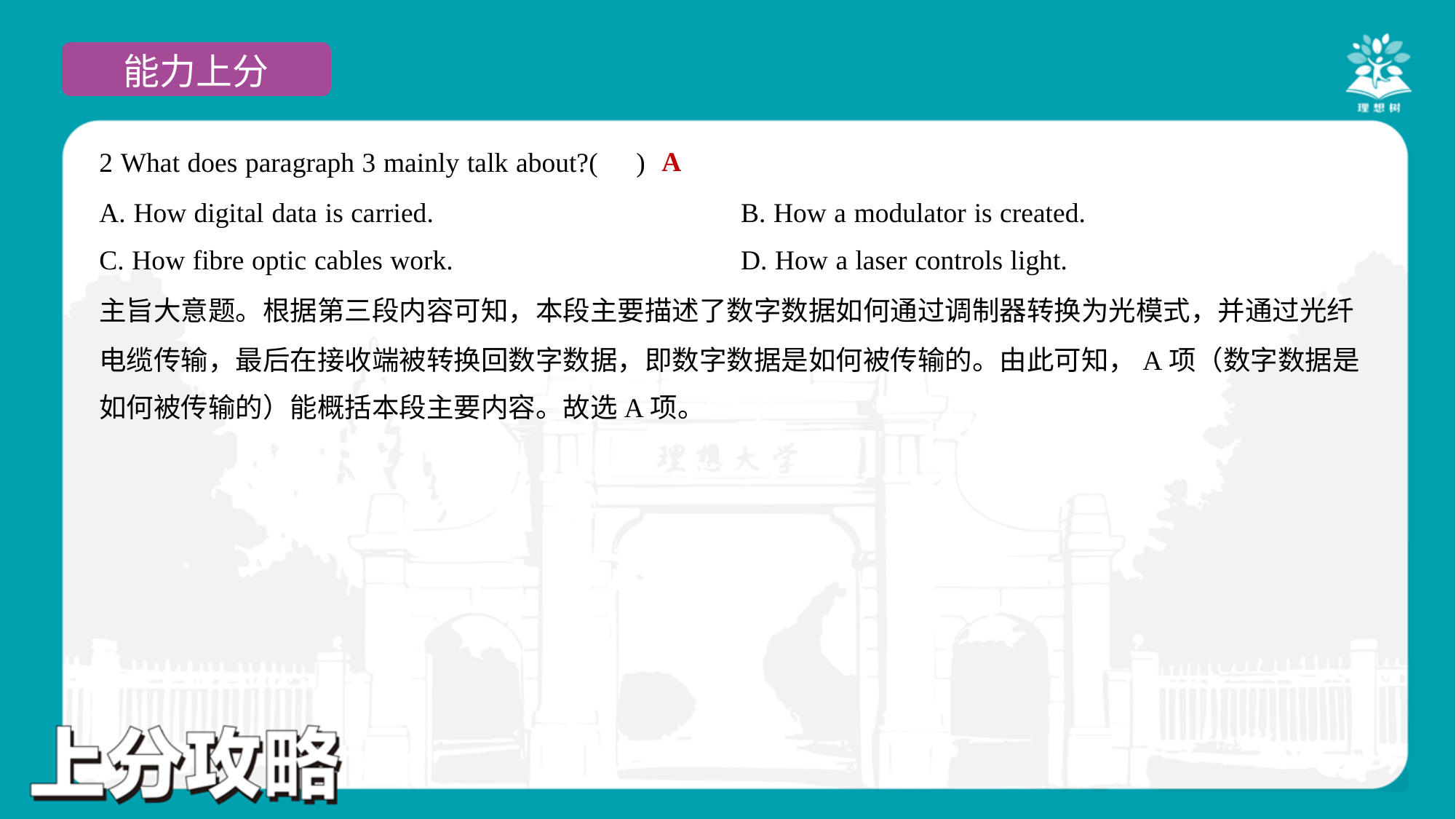

A
2 What does paragraph 3 mainly talk about?(     )
A. How digital data is carried.	B. How a modulator is created.
C. How fibre optic cables work.	D. How a laser controls light.
主旨大意题。根据第三段内容可知，本段主要描述了数字数据如何通过调制器转换为光模式，并通过光纤
电缆传输，最后在接收端被转换回数字数据，即数字数据是如何被传输的。由此可知，A项（数字数据是
如何被传输的）能概括本段主要内容。故选A项。